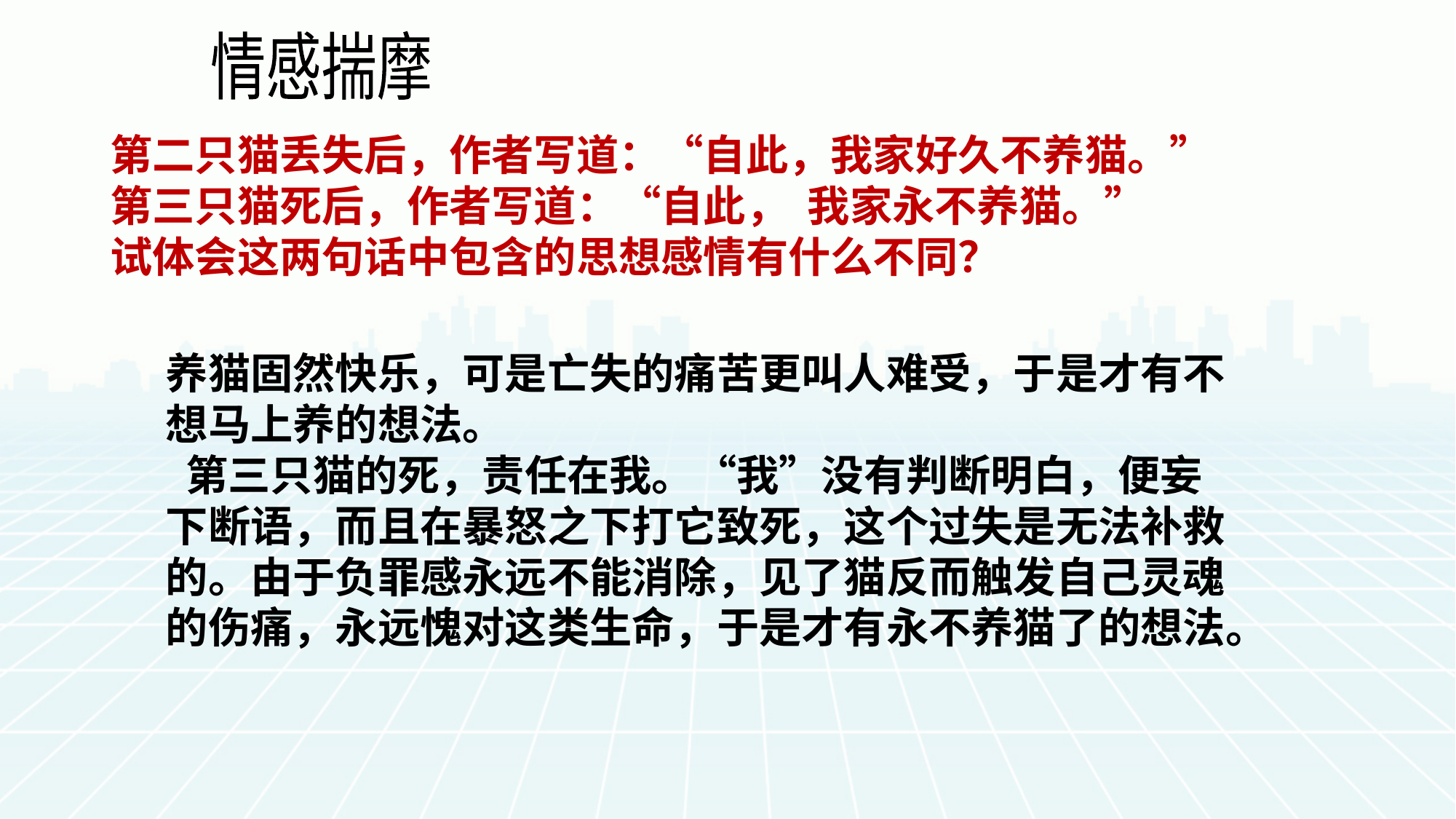

情感揣摩
第二只猫丢失后，作者写道：“自此，我家好久不养猫。”
第三只猫死后，作者写道：“自此，  我家永不养猫。”
试体会这两句话中包含的思想感情有什么不同？
养猫固然快乐，可是亡失的痛苦更叫人难受，于是才有不想马上养的想法。
 第三只猫的死，责任在我。“我”没有判断明白，便妄下断语，而且在暴怒之下打它致死，这个过失是无法补救的。由于负罪感永远不能消除，见了猫反而触发自己灵魂的伤痛，永远愧对这类生命，于是才有永不养猫了的想法。